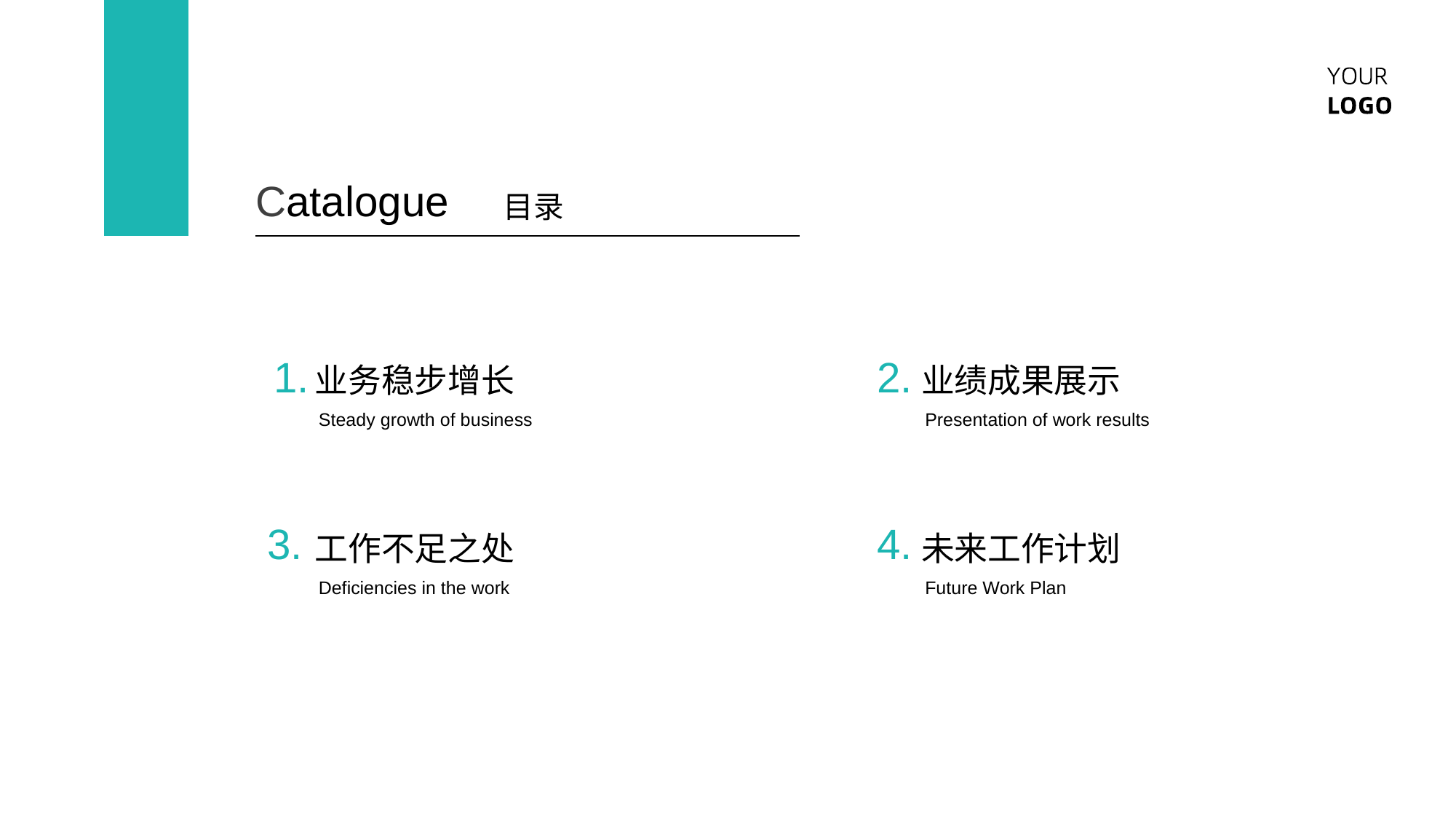

Catalogue
目录
1.
2.
业务稳步增长
业绩成果展示
Steady growth of business
Presentation of work results
3.
4.
工作不足之处
未来工作计划
Deficiencies in the work
Future Work Plan